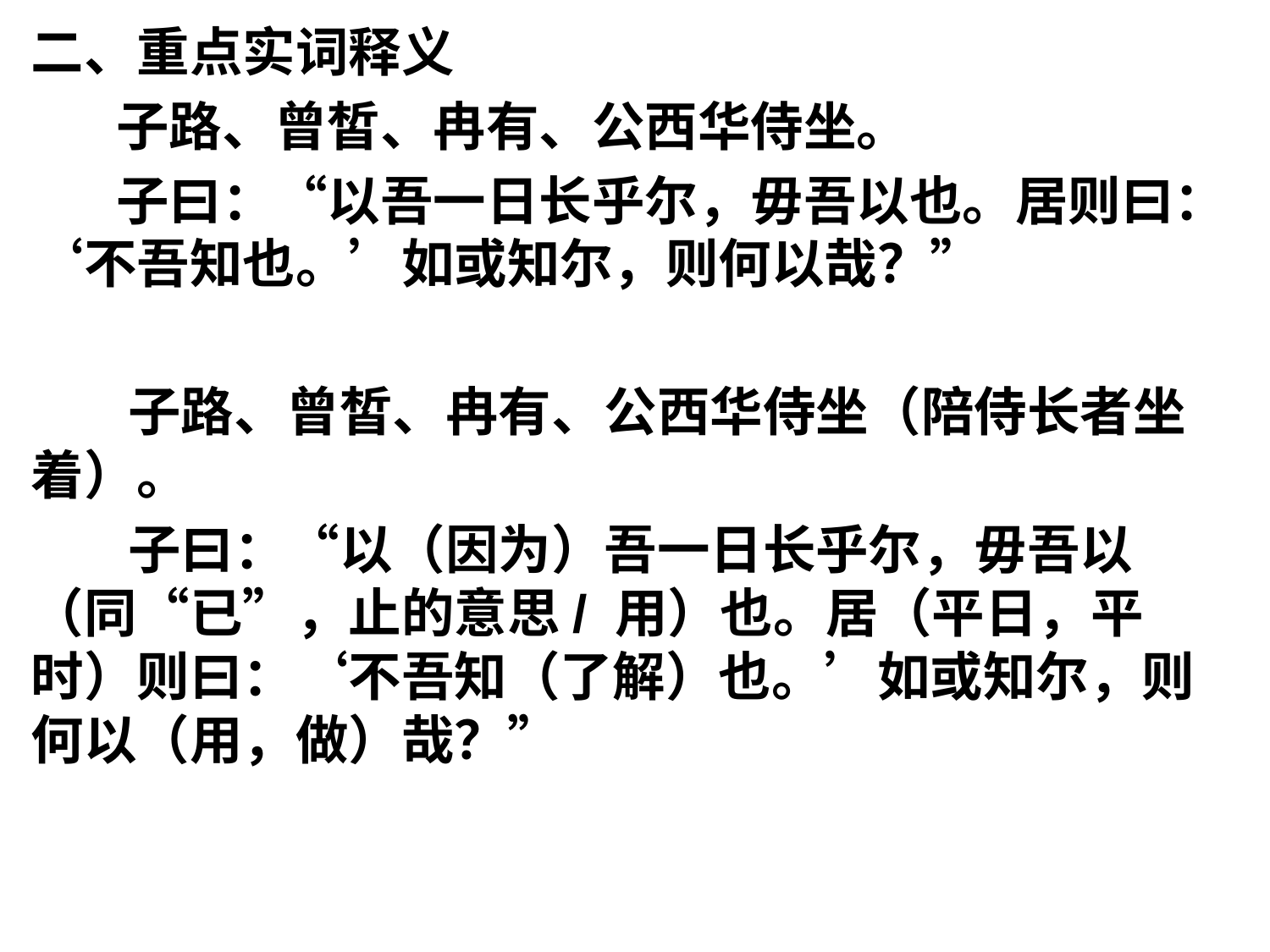

二、重点实词释义
      子路、曾皙、冉有、公西华侍坐。
      子曰：“以吾一日长乎尔，毋吾以也。居则曰：‘不吾知也。’如或知尔，则何以哉？”

       子路、曾皙、冉有、公西华侍坐（陪侍长者坐着）。
       子曰：“以（因为）吾一日长乎尔，毋吾以（同“已”，止的意思/ 用）也。居（平日，平时）则曰：‘不吾知（了解）也。’如或知尔，则何以（用，做）哉？”